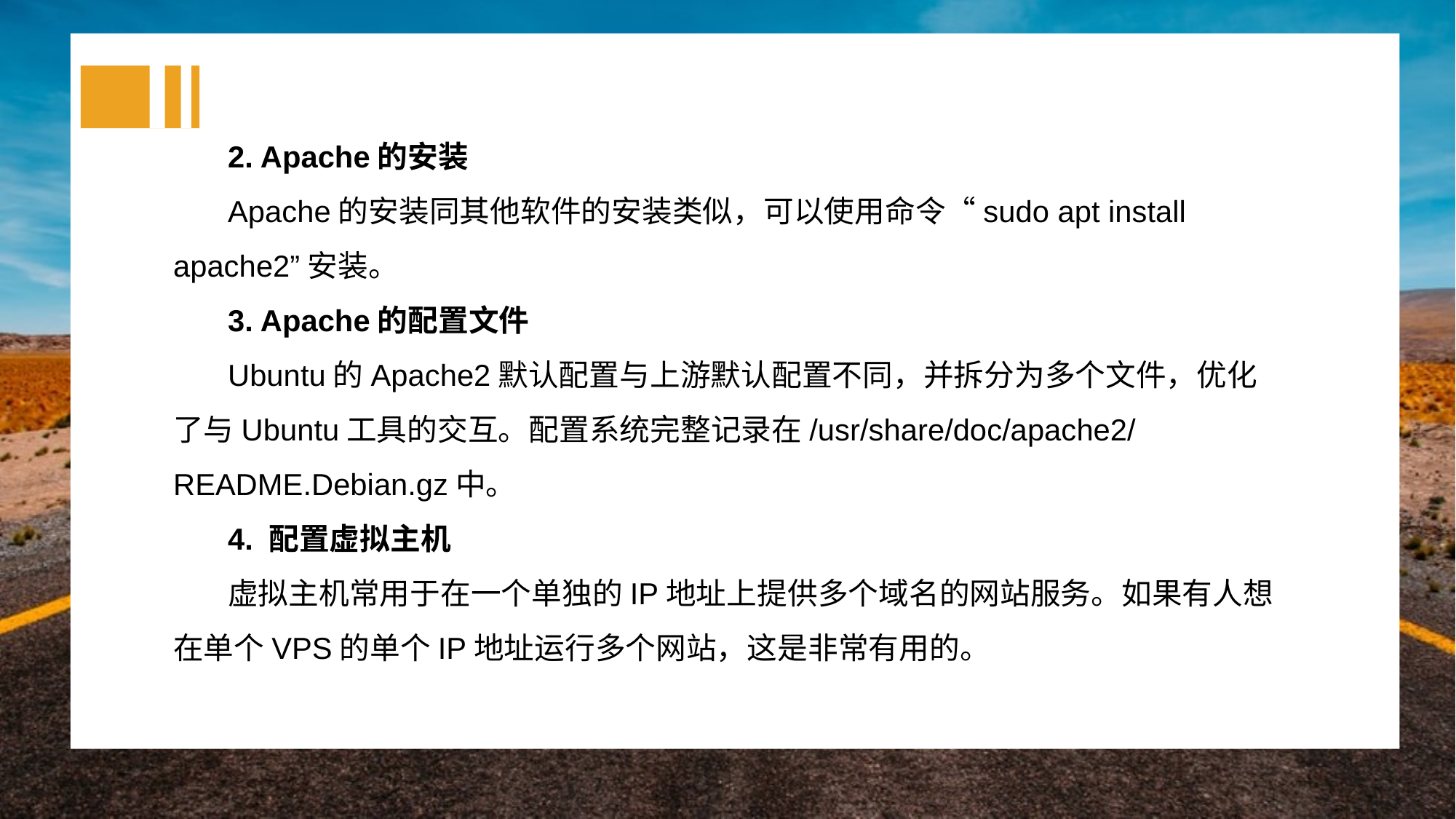

2. Apache的安装
Apache的安装同其他软件的安装类似，可以使用命令“sudo apt install apache2”安装。
3. Apache的配置文件
Ubuntu的Apache2默认配置与上游默认配置不同，并拆分为多个文件，优化了与Ubuntu工具的交互。配置系统完整记录在/usr/share/doc/apache2/README.Debian.gz中。
4. 配置虚拟主机
虚拟主机常用于在一个单独的IP地址上提供多个域名的网站服务。如果有人想在单个VPS的单个IP地址运行多个网站，这是非常有用的。